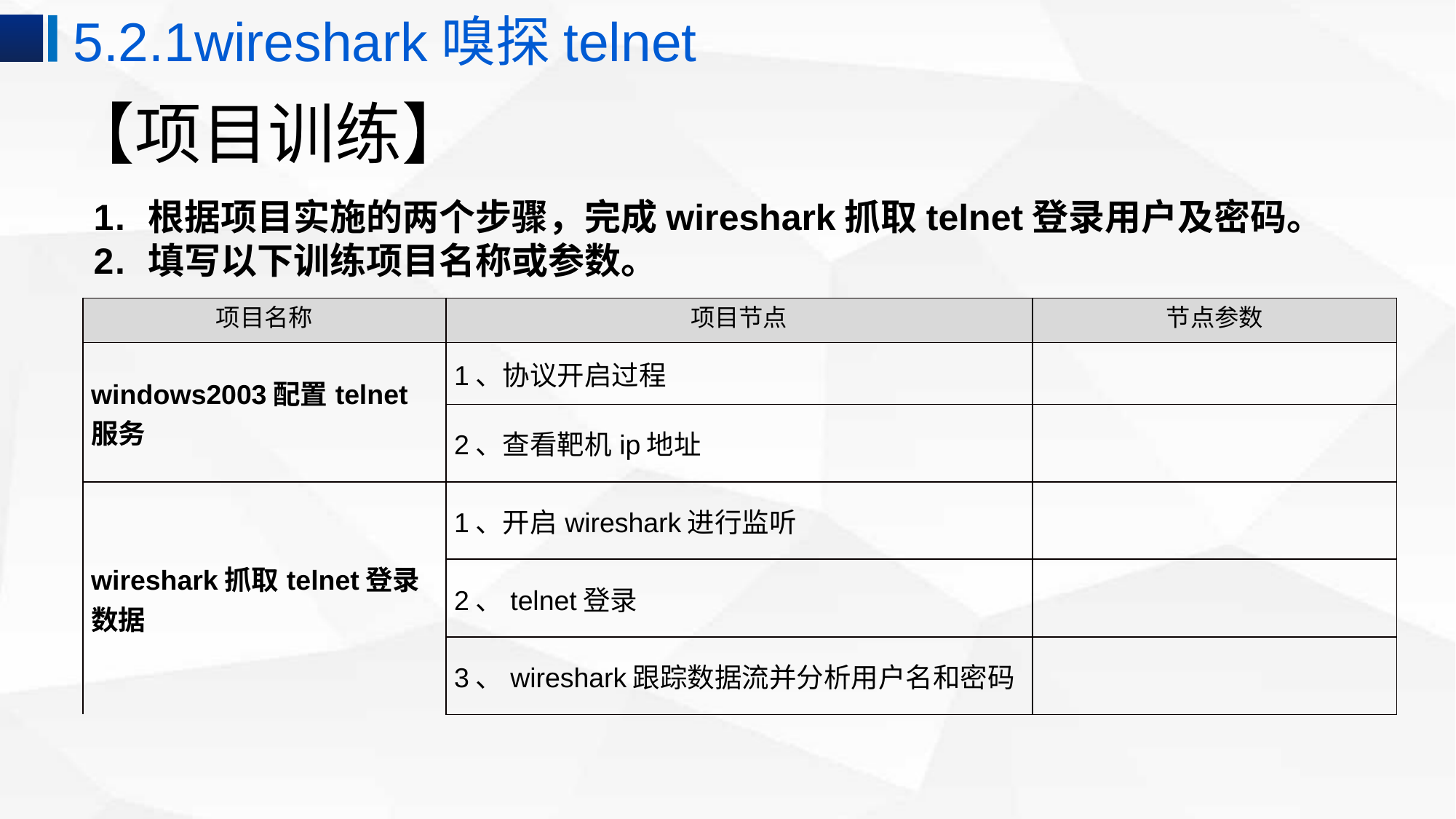

5.2.1wireshark嗅探telnet

# 【项目训练】
根据项目实施的两个步骤，完成wireshark抓取telnet登录用户及密码。
填写以下训练项目名称或参数。
| 项目名称 | 项目节点 | 节点参数 |
| --- | --- | --- |
| windows2003配置telnet服务 | 1、协议开启过程 |  |
|  | 2、查看靶机ip地址 |  |
| wireshark抓取telnet登录数据 | 1、开启wireshark进行监听 |  |
|  | 2、telnet登录 |  |
|  | 3、wireshark跟踪数据流并分析用户名和密码 |  |